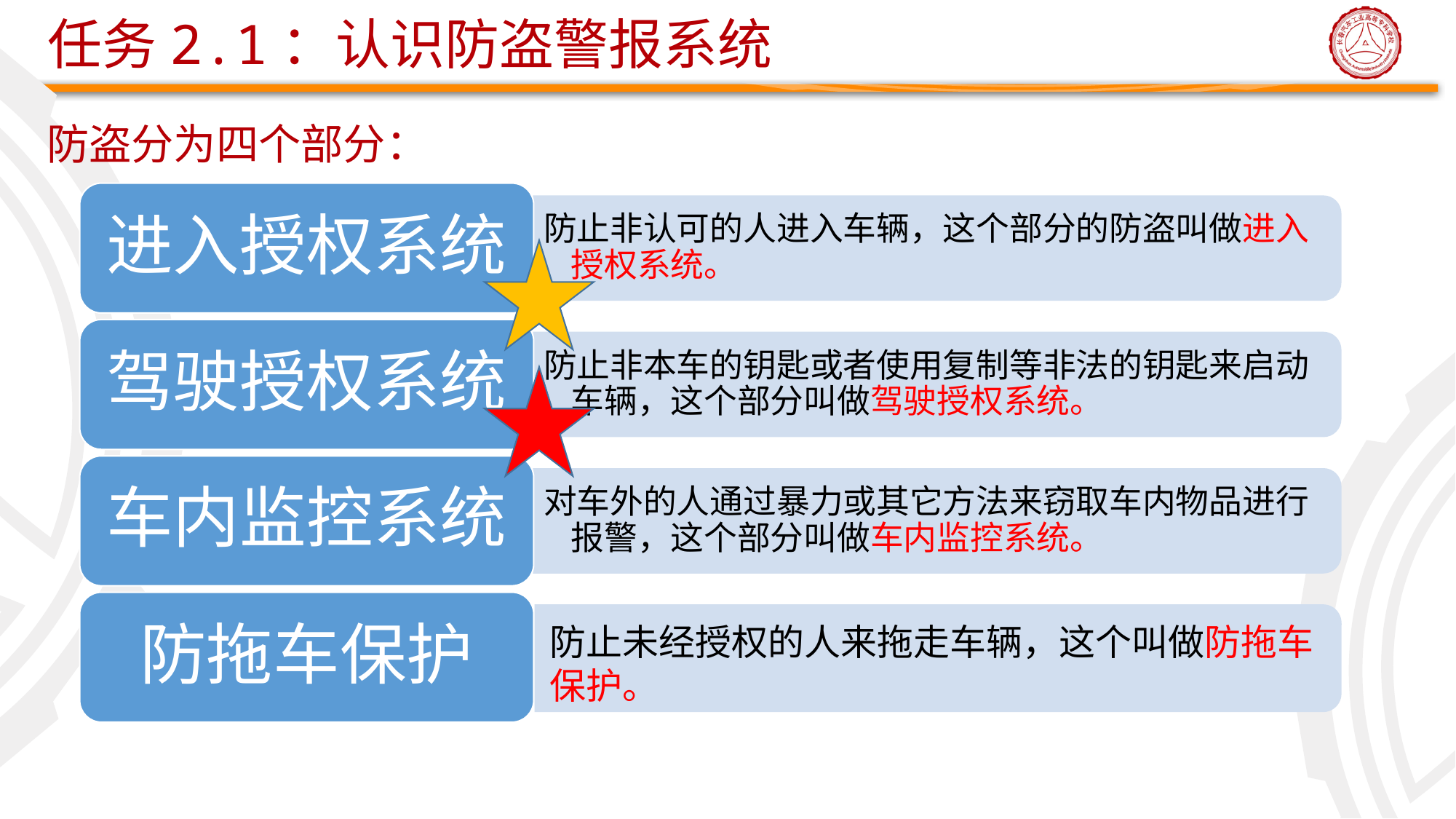

任务2.1：认识防盗警报系统
# 防盗分为四个部分：
进入授权系统
防止非认可的人进入车辆，这个部分的防盗叫做进入授权系统。

驾驶授权系统
防止非本车的钥匙或者使用复制等非法的钥匙来启动车辆，这个部分叫做驾驶授权系统。

车内监控系统
对车外的人通过暴力或其它方法来窃取车内物品进行报警，这个部分叫做车内监控系统。
防拖车保护

防止未经授权的人来拖走车辆，这个叫做防拖车保护。